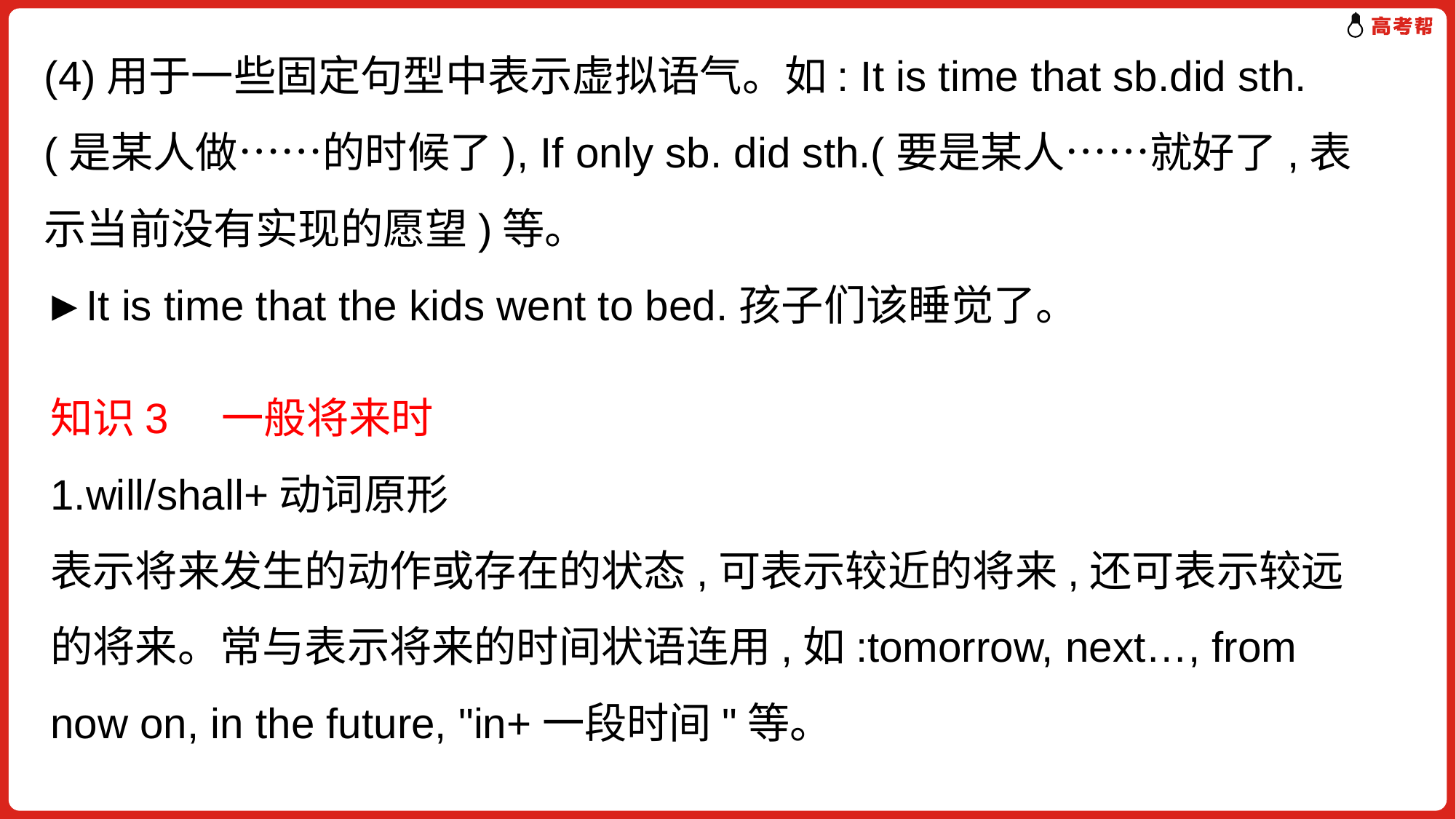

(4)用于一些固定句型中表示虚拟语气。如: It is time that sb.did sth.(是某人做……的时候了), If only sb. did sth.(要是某人……就好了,表示当前没有实现的愿望)等。
►It is time that the kids went to bed.孩子们该睡觉了。

知识3　一般将来时
1.will/shall+动词原形
表示将来发生的动作或存在的状态,可表示较近的将来,还可表示较远的将来。常与表示将来的时间状语连用,如:tomorrow, next…, from now on, in the future, "in+一段时间"等。